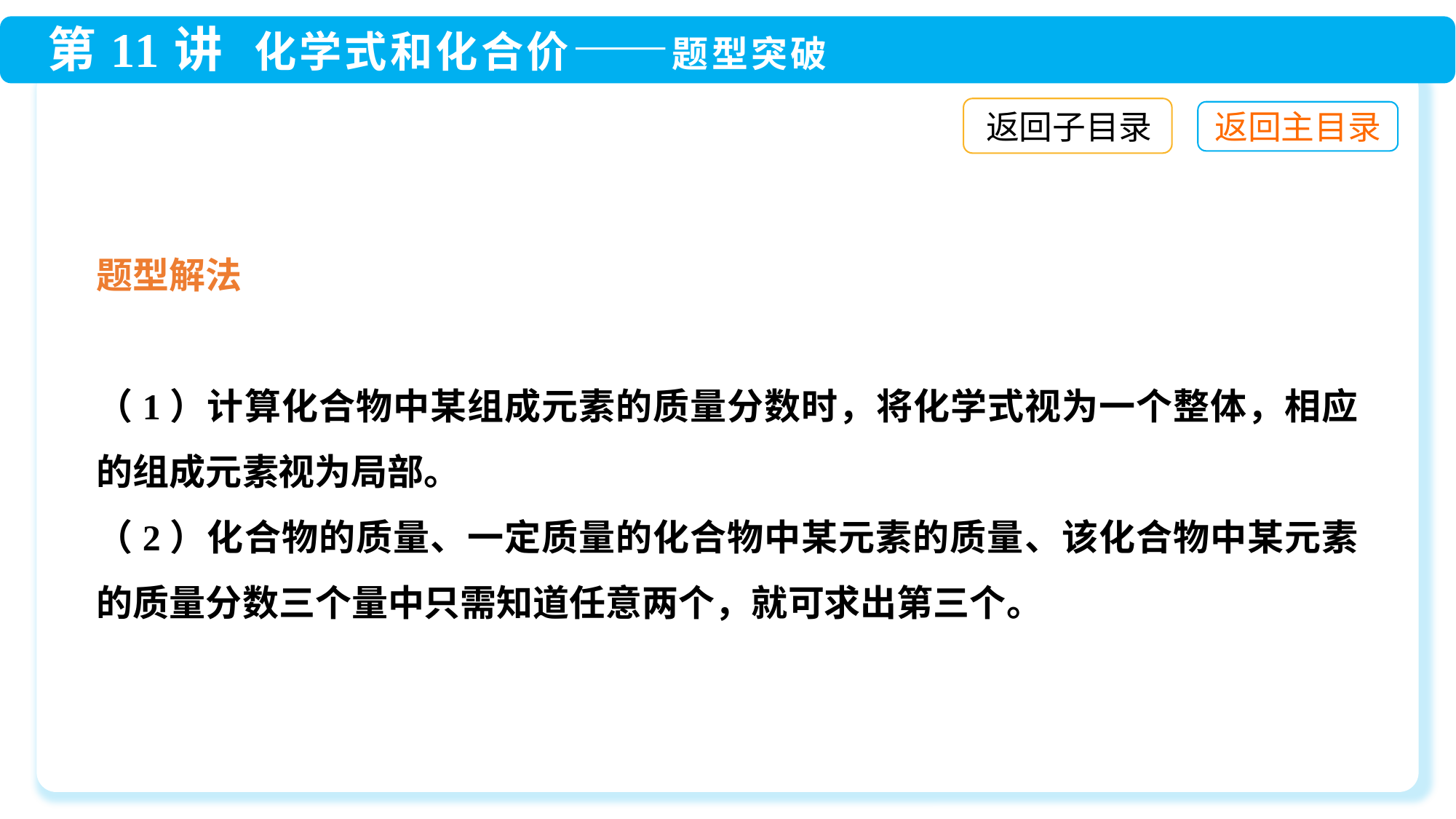

返回子目录
题型解法

（1）计算化合物中某组成元素的质量分数时，将化学式视为一个整体，相应的组成元素视为局部。
（2）化合物的质量、一定质量的化合物中某元素的质量、该化合物中某元素的质量分数三个量中只需知道任意两个，就可求出第三个。